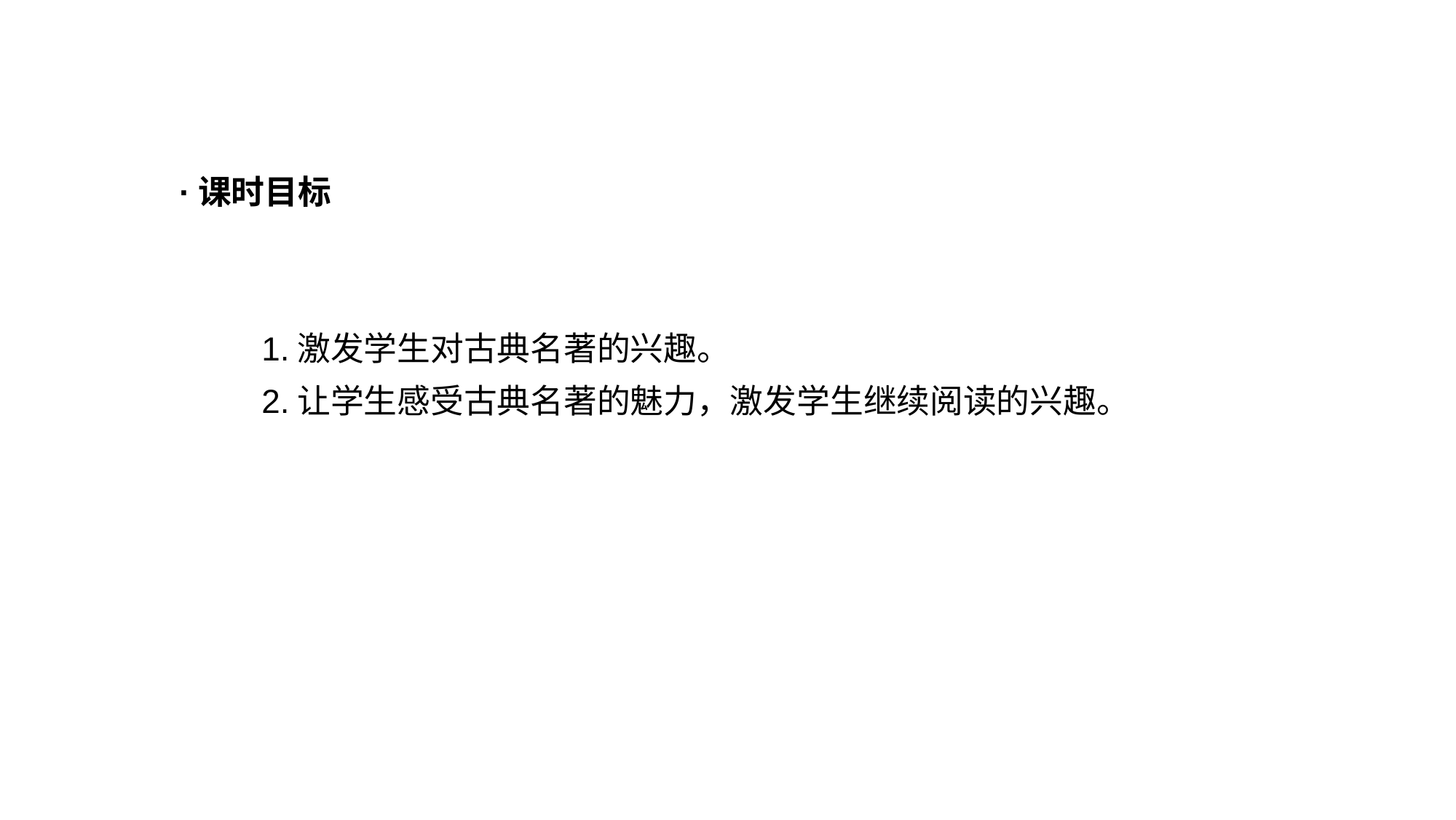

·课时目标

   1.激发学生对古典名著的兴趣。
   2.让学生感受古典名著的魅力，激发学生继续阅读的兴趣。